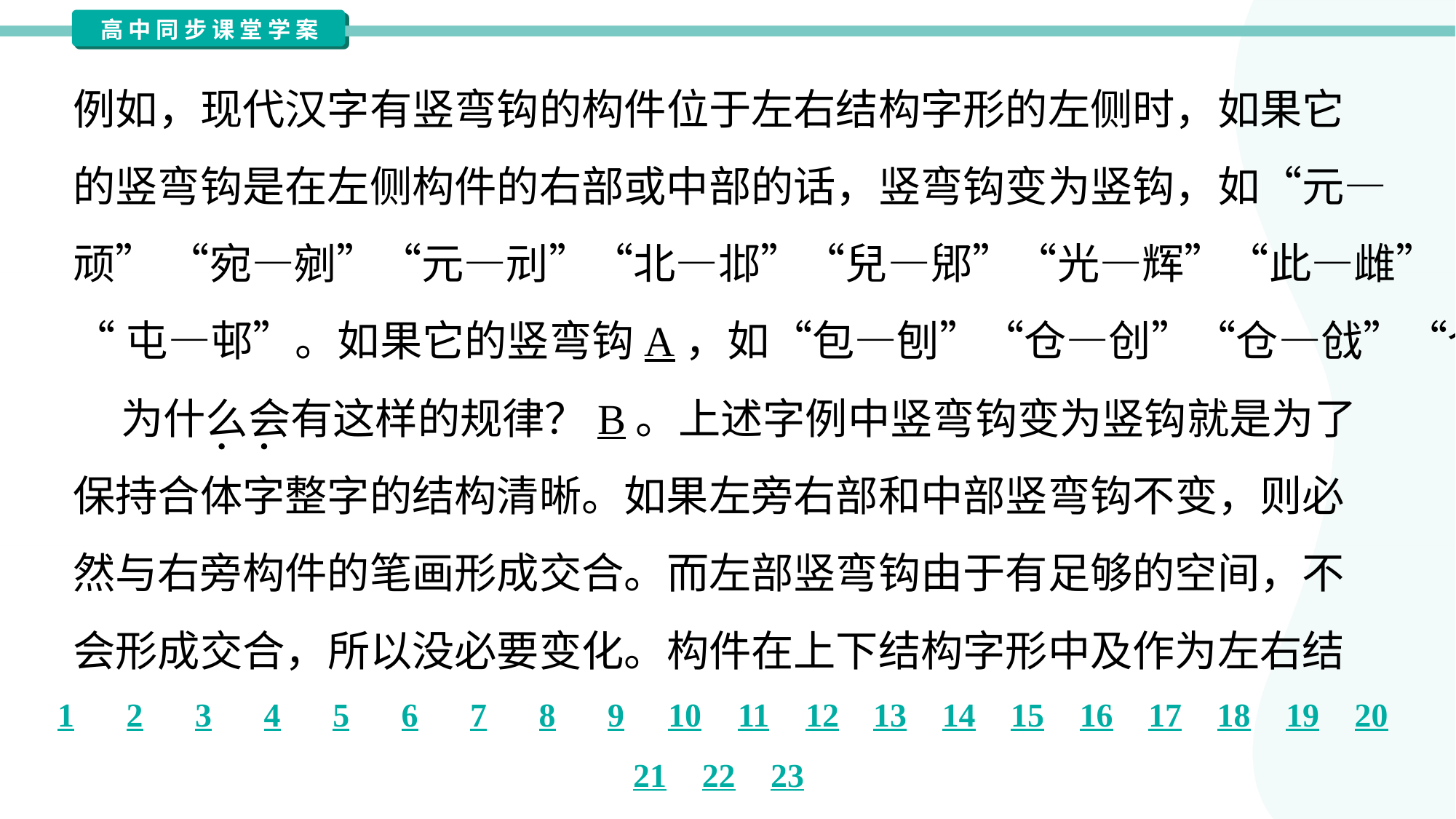

例如，现代汉字有竖弯钩的构件位于左右结构字形的左侧时，如果它
的竖弯钩是在左侧构件的右部或中部的话，竖弯钩变为竖钩，如“元—
顽” “宛—剜”“元—刓”“北—邶”“兒—郳”“光—辉”“此—雌”“竞—競”
“屯—邨”。如果它的竖弯钩A，如“包—刨”“仓—创”“仓—戗”“仓—鸧”。
    为什么会有这样的规律？B。上述字例中竖弯钩变为竖钩就是为了
保持合体字整字的结构清晰。如果左旁右部和中部竖弯钩不变，则必
然与右旁构件的笔画形成交合。而左部竖弯钩由于有足够的空间，不
会形成交合，所以没必要变化。构件在上下结构字形中及作为左右结